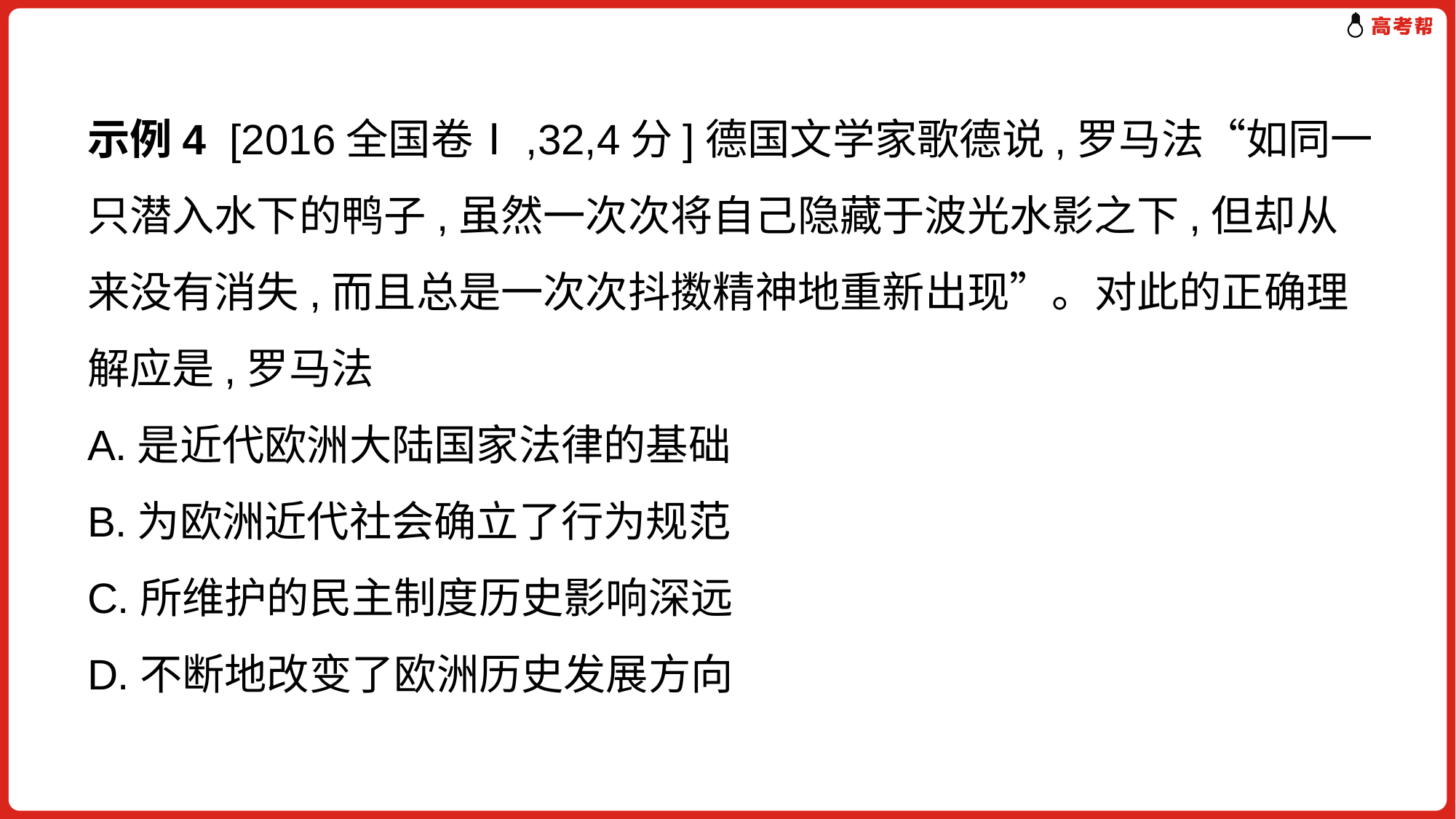

示例4  [2016全国卷Ⅰ,32,4分]德国文学家歌德说,罗马法“如同一只潜入水下的鸭子,虽然一次次将自己隐藏于波光水影之下,但却从来没有消失,而且总是一次次抖擞精神地重新出现”。对此的正确理解应是,罗马法
A.是近代欧洲大陆国家法律的基础
B.为欧洲近代社会确立了行为规范
C.所维护的民主制度历史影响深远
D.不断地改变了欧洲历史发展方向